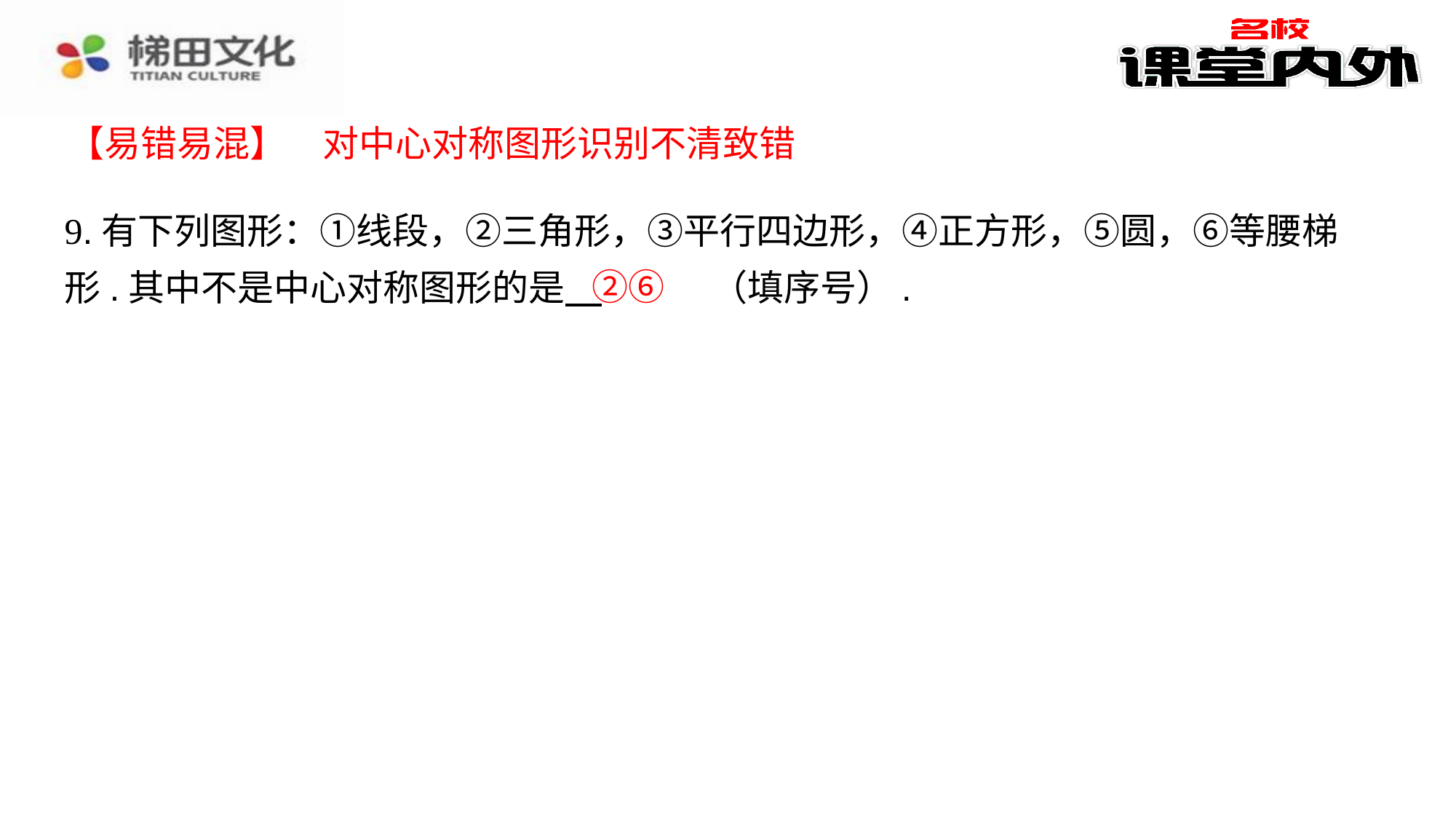

【易错易混】　对中心对称图形识别不清致错
9.有下列图形：①线段，②三角形，③平行四边形，④正方形，⑤圆，⑥等腰梯形.其中不是中心对称图形的是 　②⑥　⁠（填序号）.
②⑥